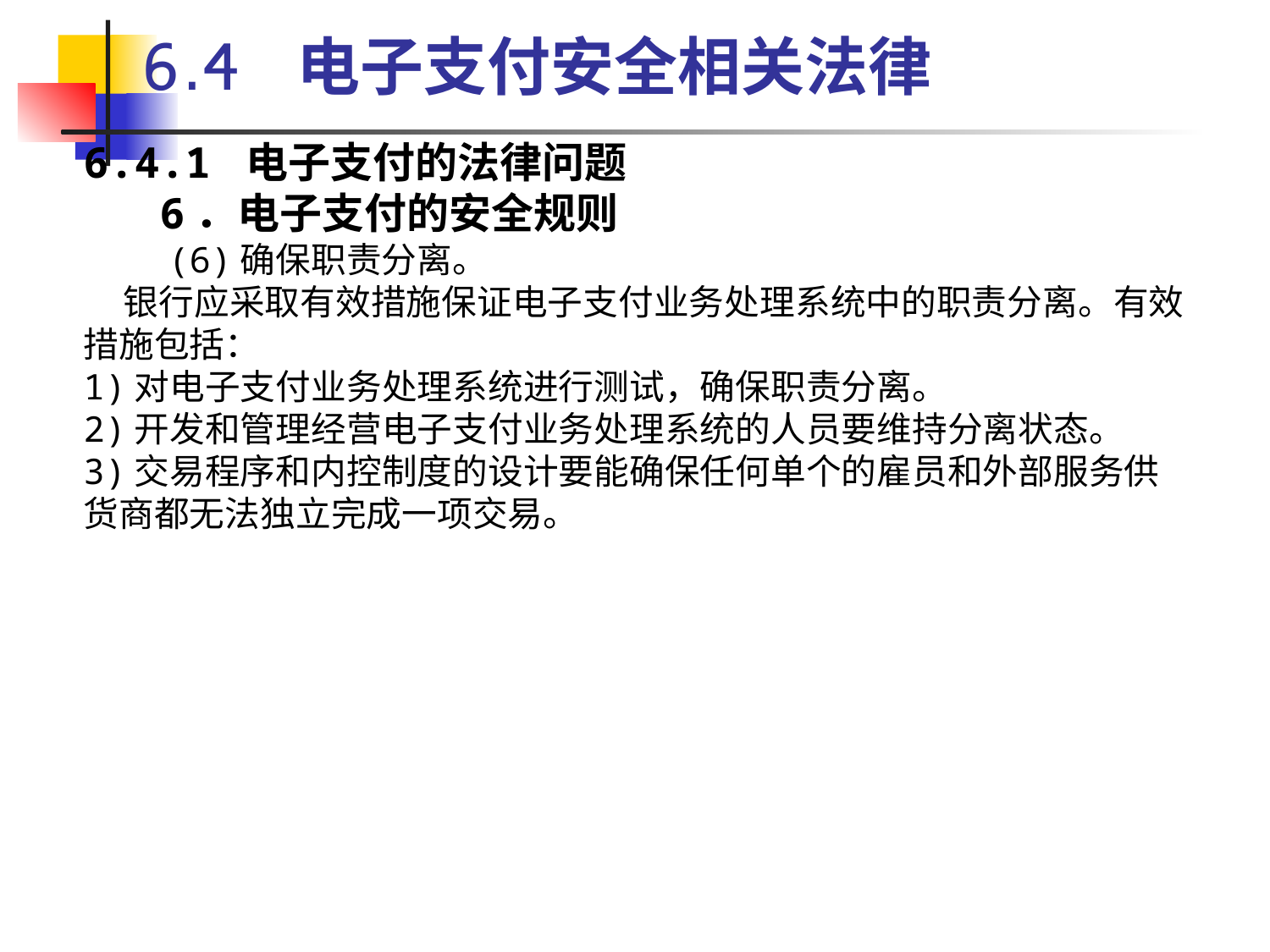

6.4  电子支付安全相关法律
6.4.1 电子支付的法律问题
   6．电子支付的安全规则
    (6)确保职责分离。
    银行应采取有效措施保证电子支付业务处理系统中的职责分离。有效措施包括：
1)对电子支付业务处理系统进行测试，确保职责分离。
2)开发和管理经营电子支付业务处理系统的人员要维持分离状态。
3)交易程序和内控制度的设计要能确保任何单个的雇员和外部服务供货商都无法独立完成一项交易。